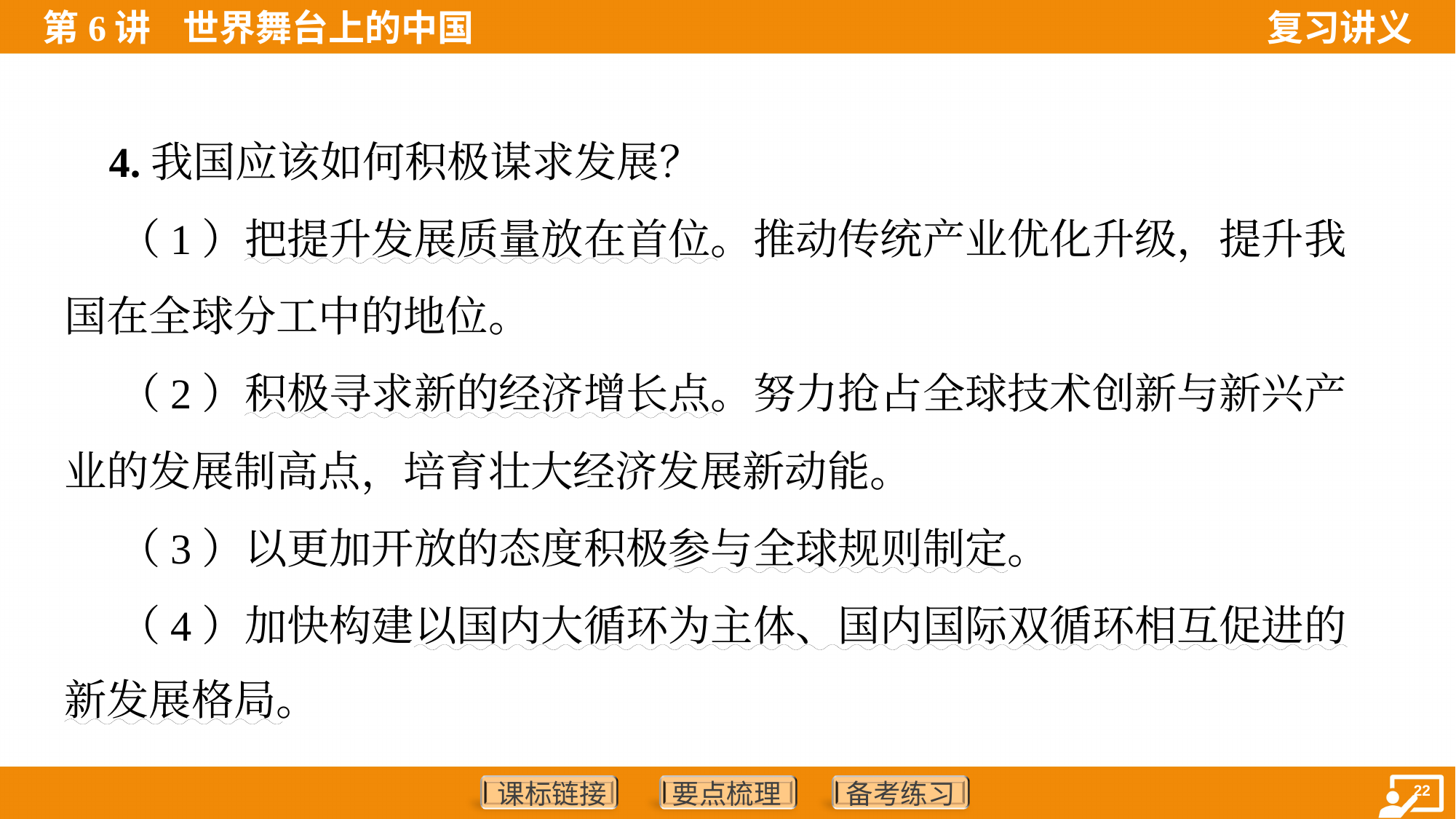

4.我国应该如何积极谋求发展？
    （1）把提升发展质量放在首位。推动传统产业优化升级，提升我
国在全球分工中的地位。
    （2）积极寻求新的经济增长点。努力抢占全球技术创新与新兴产
业的发展制高点，培育壮大经济发展新动能。
    （3）以更加开放的态度积极参与全球规则制定。
    （4）加快构建以国内大循环为主体、国内国际双循环相互促进的
新发展格局。